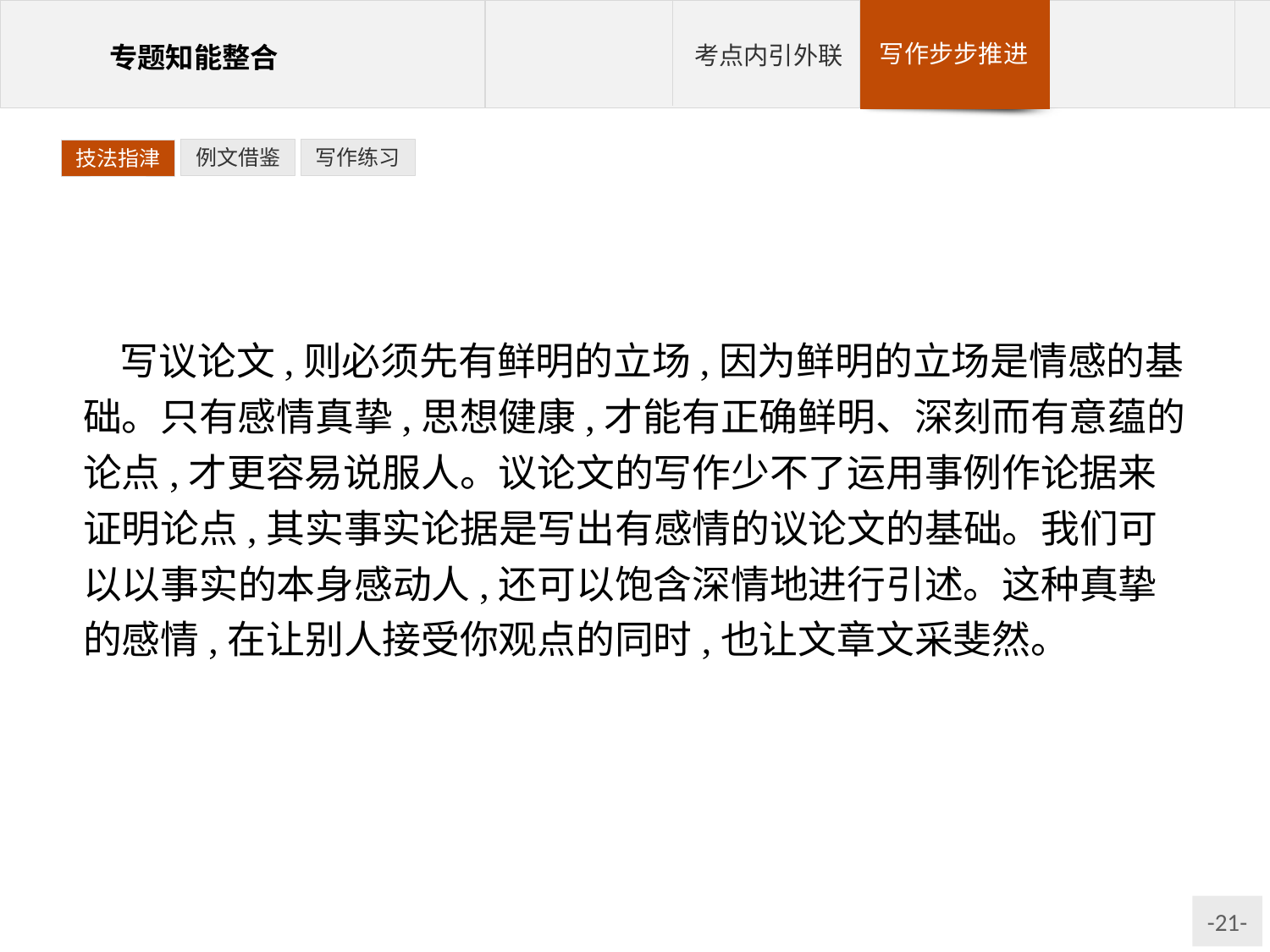

例文借鉴
写作练习
技法指津
写议论文,则必须先有鲜明的立场,因为鲜明的立场是情感的基础。只有感情真挚,思想健康,才能有正确鲜明、深刻而有意蕴的论点,才更容易说服人。议论文的写作少不了运用事例作论据来证明论点,其实事实论据是写出有感情的议论文的基础。我们可以以事实的本身感动人,还可以饱含深情地进行引述。这种真挚的感情,在让别人接受你观点的同时,也让文章文采斐然。